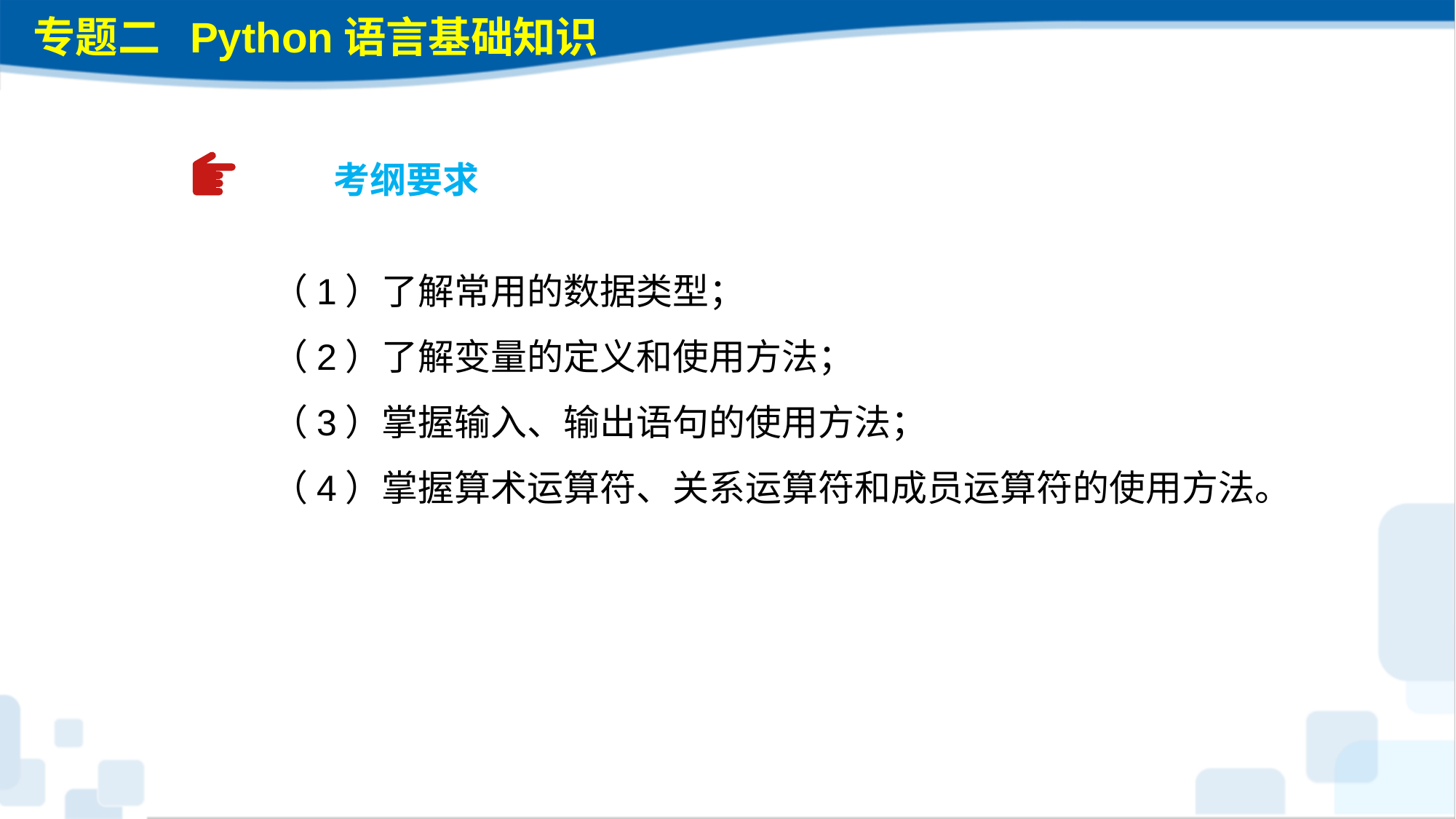

专题二  Python语言基础知识
考纲要求

（1）了解常用的数据类型；
（2）了解变量的定义和使用方法；
（3）掌握输入、输出语句的使用方法；
（4）掌握算术运算符、关系运算符和成员运算符的使用方法。